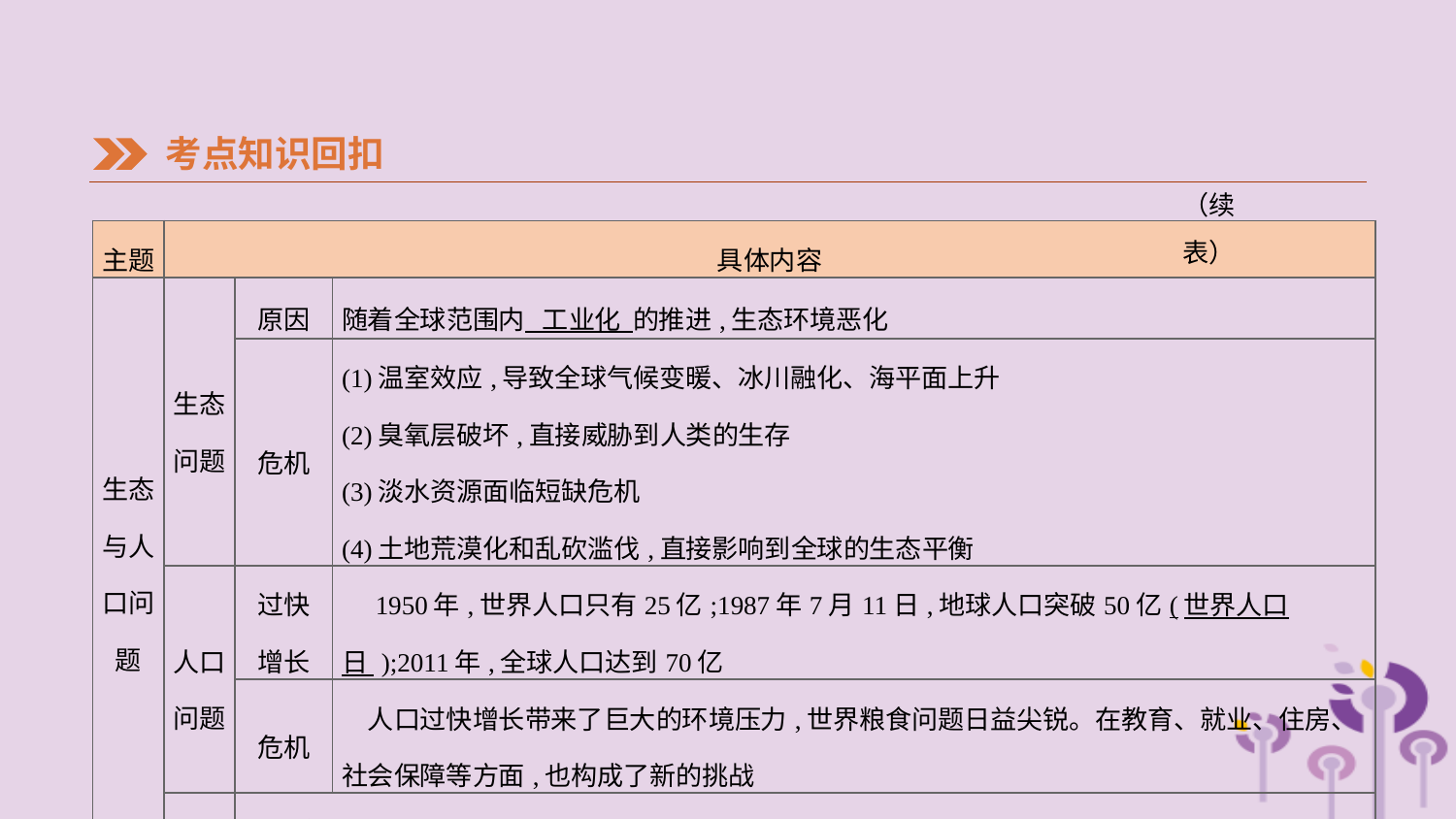

考点知识回扣

（续表）
| 主题 | 具体内容 |  |  |
| --- | --- | --- | --- |
| 生态与人 口问题 | 生态 问题 | 原因 | 随着全球范围内 工业化 的推进,生态环境恶化 |
|  |  | 危机 | (1)温室效应,导致全球气候变暖、冰川融化、海平面上升 (2)臭氧层破坏,直接威胁到人类的生存 (3)淡水资源面临短缺危机 (4)土地荒漠化和乱砍滥伐,直接影响到全球的生态平衡 |
|  | 人口 问题 | 过快 增长 | 1950年,世界人口只有25亿;1987年7月11日,地球人口突破50亿(世界人口日 );2011年,全球人口达到70亿 |
|  |  | 危机 | 人口过快增长带来了巨大的环境压力,世界粮食问题日益尖锐。在教育、就业、住房、社会保障等方面,也构成了新的挑战 |
|  | 应对 | 需要全世界共同努力,认真加以应对 |  |